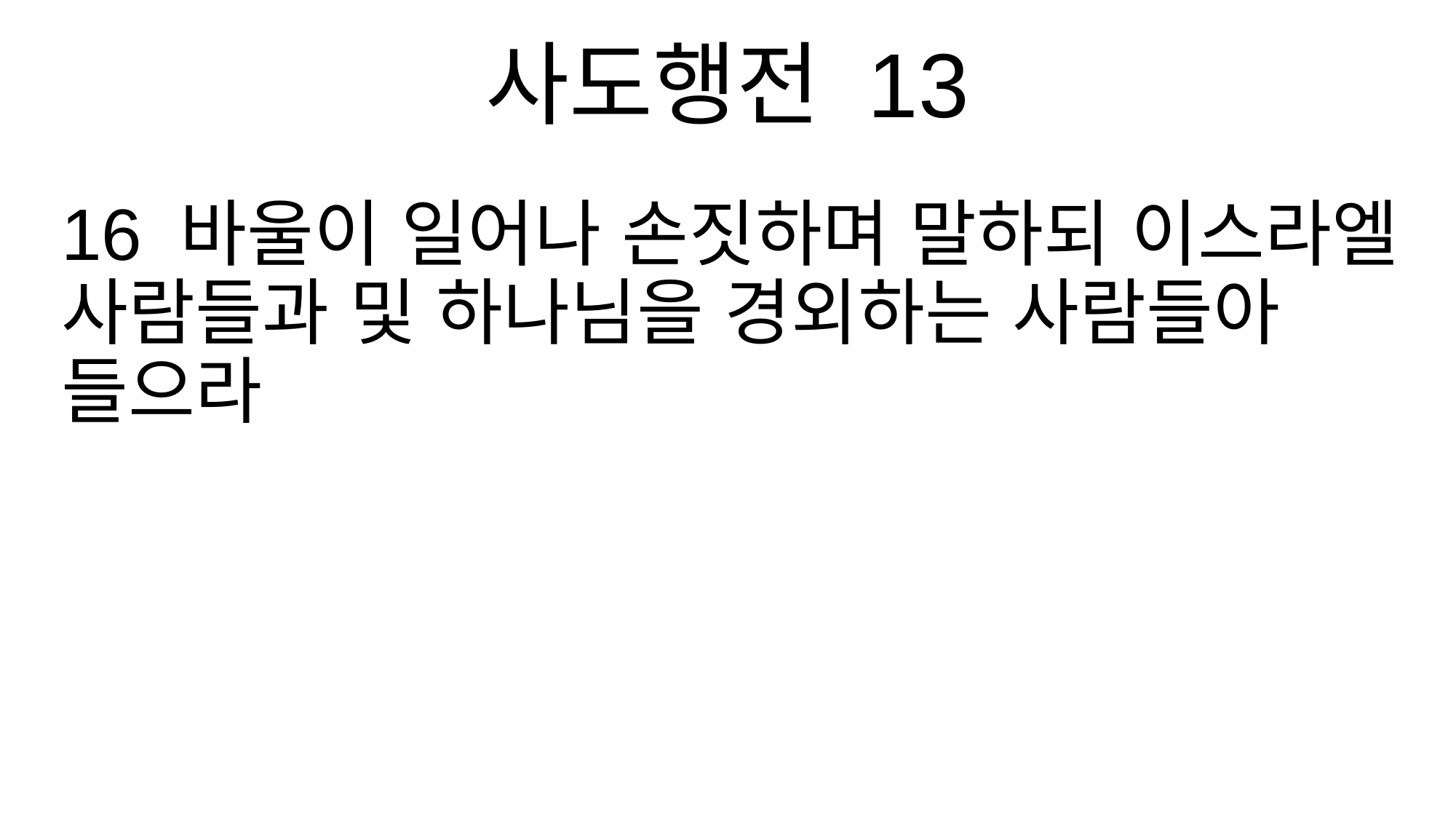

사도행전 13
16 바울이 일어나 손짓하며 말하되 이스라엘 사람들과 및 하나님을 경외하는 사람들아 들으라